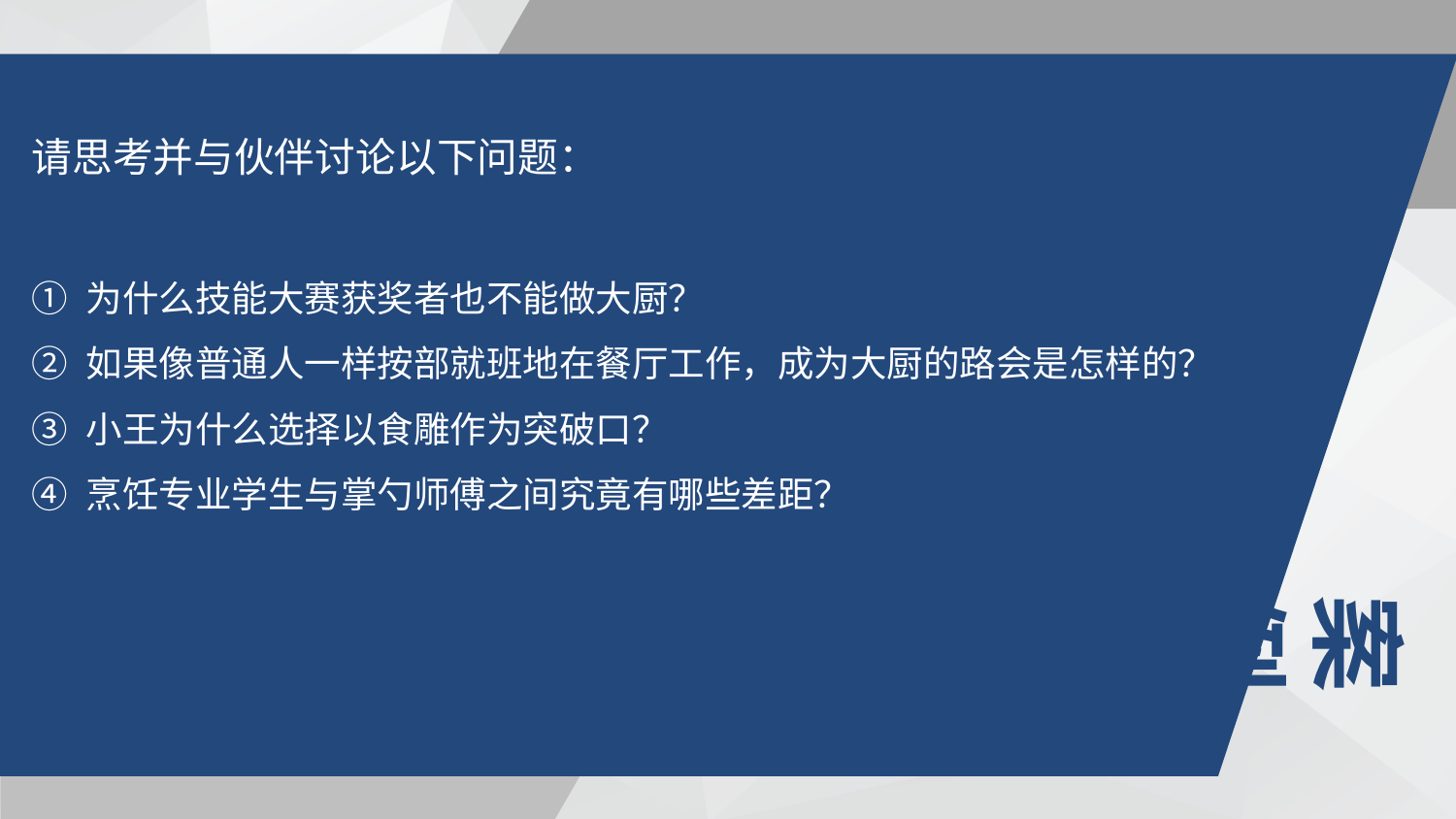

请思考并与伙伴讨论以下问题：

为什么技能大赛获奖者也不能做大厨？
如果像普通人一样按部就班地在餐厅工作，成为大厨的路会是怎样的？
小王为什么选择以食雕作为突破口？
烹饪专业学生与掌勺师傅之间究竟有哪些差距？
案例